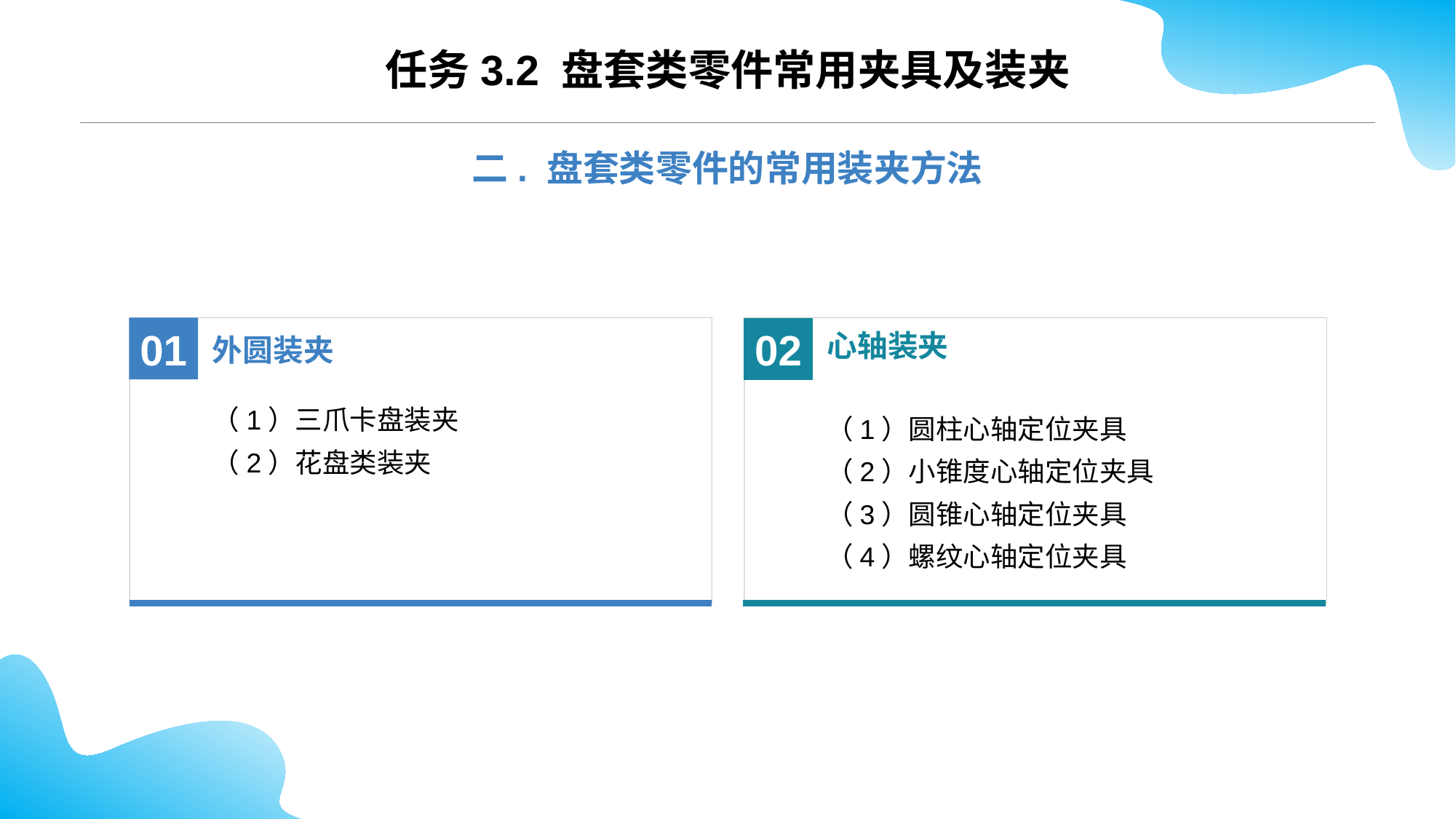

CONTENTS
任务3.2 盘套类零件常用夹具及装夹
二. 盘套类零件的常用装夹方法

心轴装夹
02
（1）圆柱心轴定位夹具
（2）小锥度心轴定位夹具
（3）圆锥心轴定位夹具
（4）螺纹心轴定位夹具
外圆装夹

01
（1）三爪卡盘装夹
（2）花盘类装夹